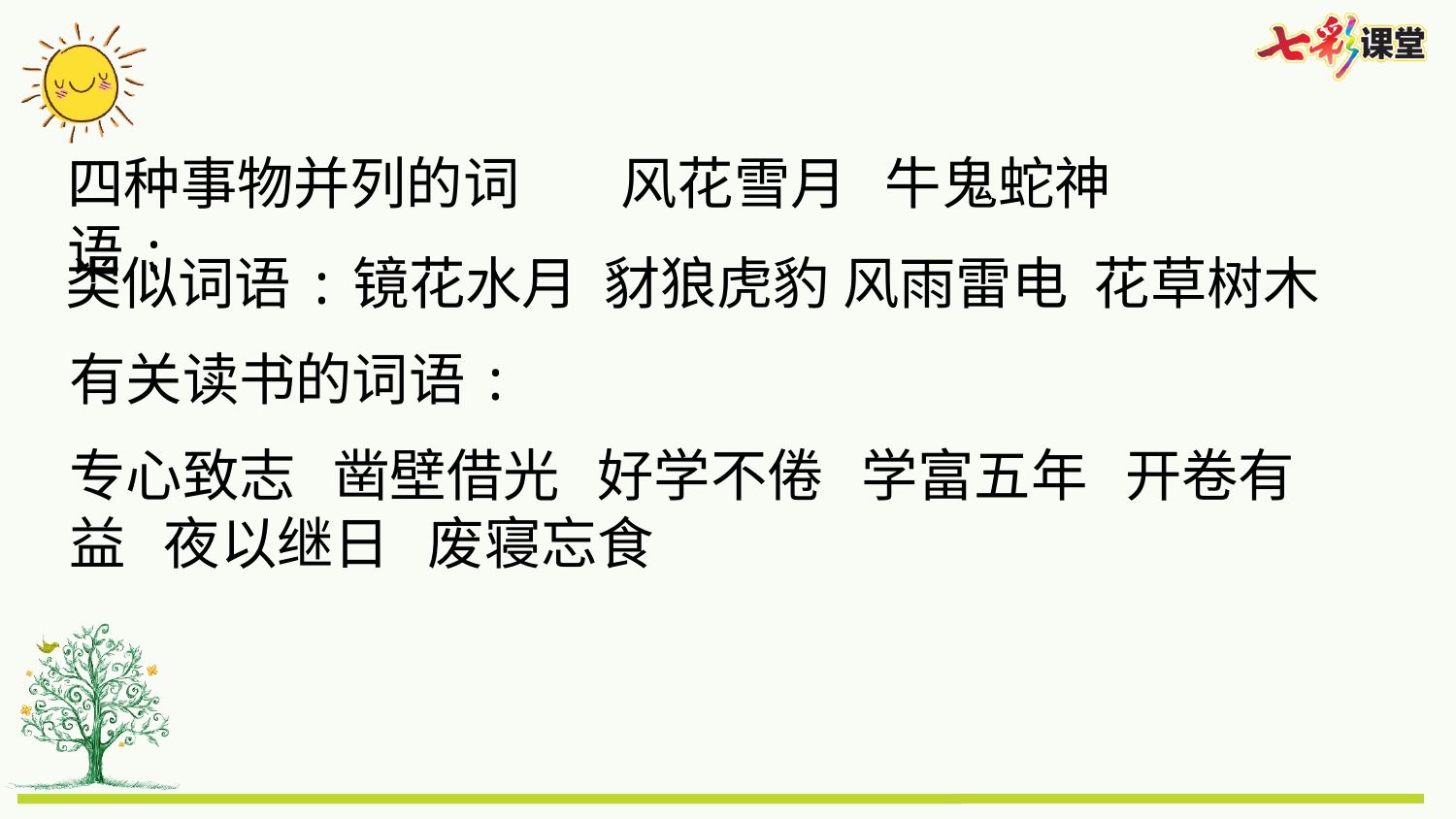

四种事物并列的词语:
风花雪月   牛鬼蛇神
类似词语:
镜花水月  豺狼虎豹 风雨雷电  花草树木
有关读书的词语:
专心致志   凿壁借光   好学不倦   学富五年   开卷有益   夜以继日   废寝忘食